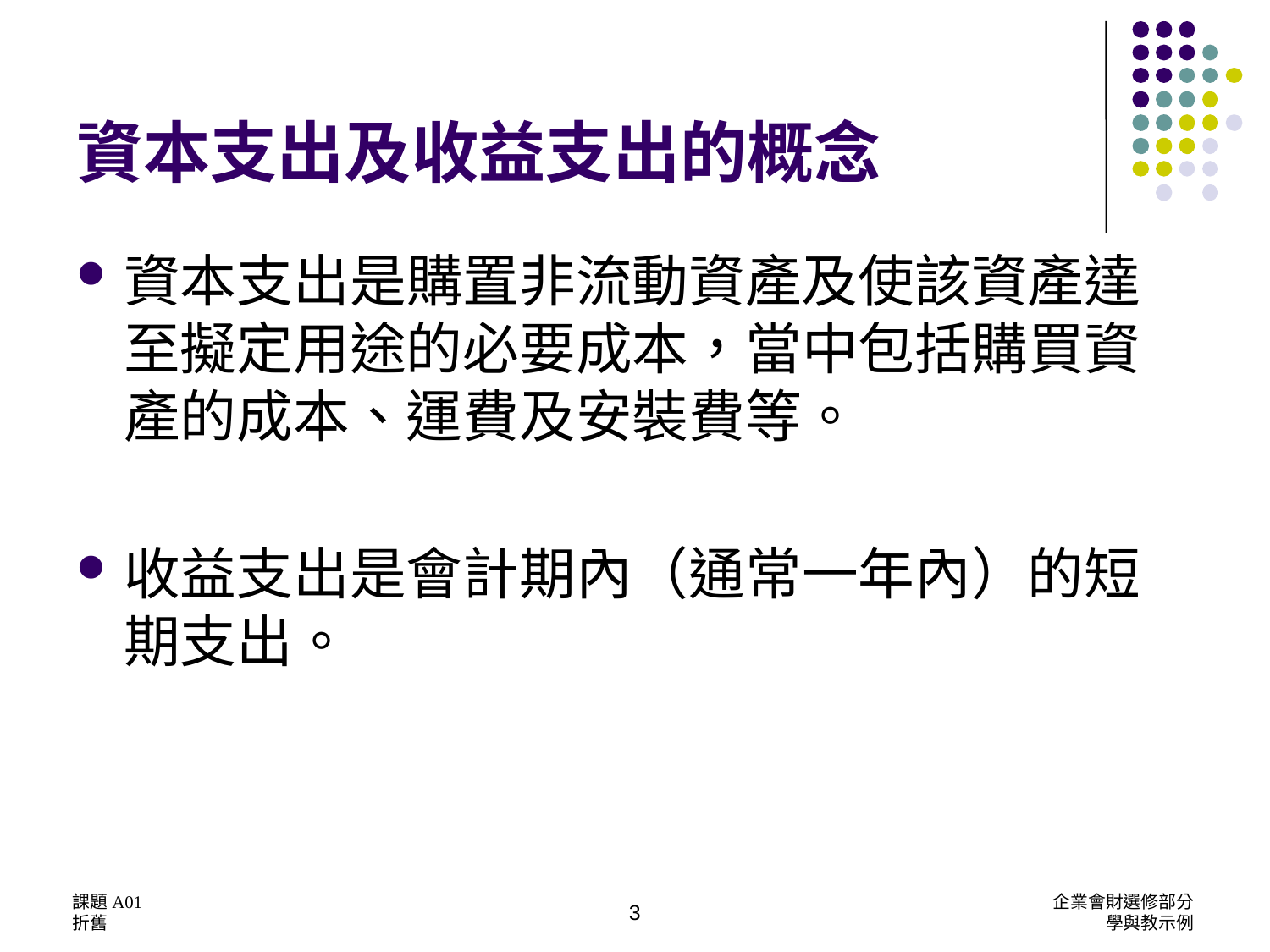

# 資本支出及收益支出的概念
資本支出是購置非流動資產及使該資產達至擬定用途的必要成本，當中包括購買資產的成本、運費及安裝費等。

收益支出是會計期內（通常一年內）的短期支出。

課題A01
折舊

企業會財選修部分
學與教示例

3